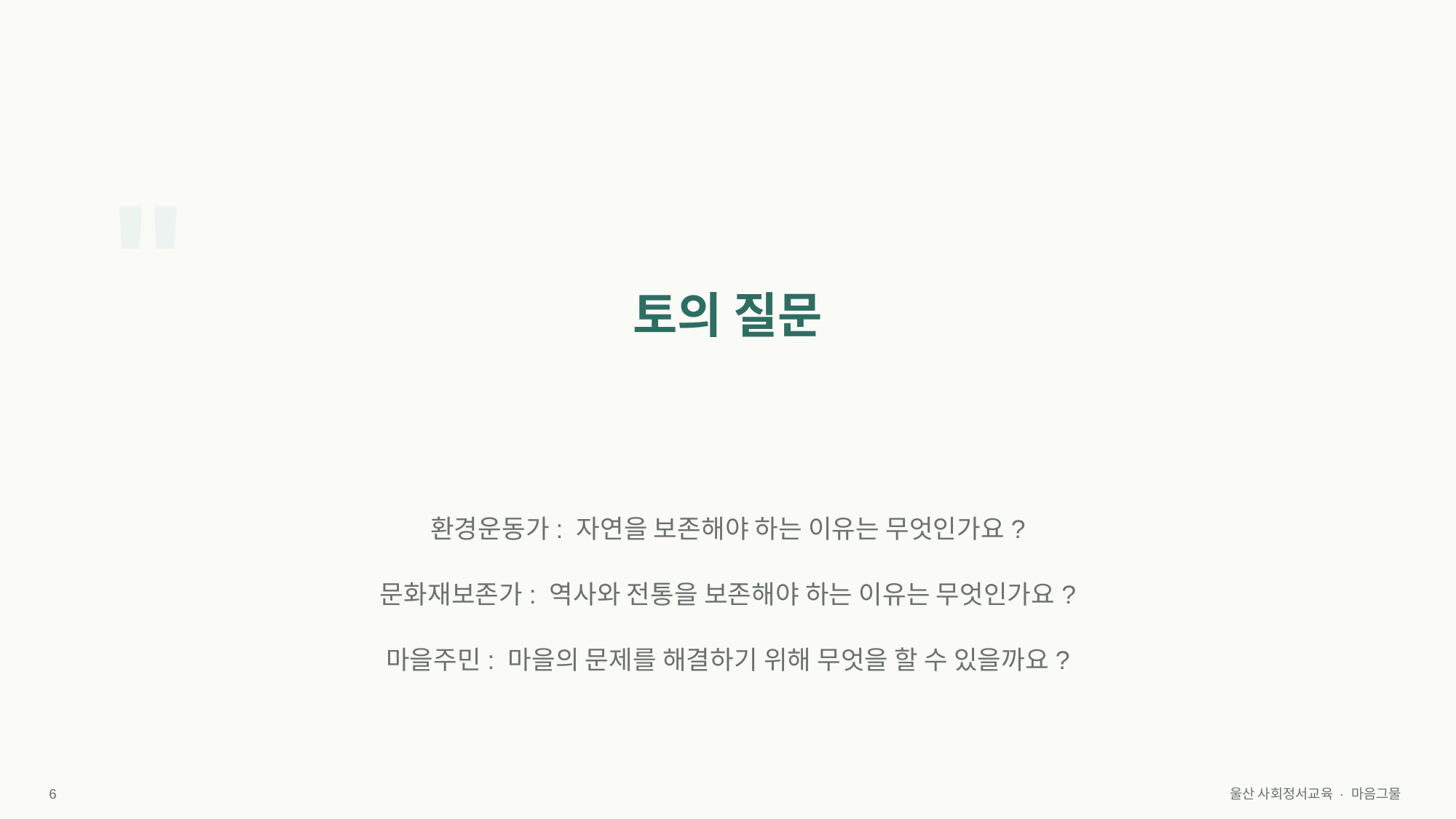

"
토의 질문
환경운동가: 자연을 보존해야 하는 이유는 무엇인가요?
문화재보존가: 역사와 전통을 보존해야 하는 이유는 무엇인가요?
마을주민: 마을의 문제를 해결하기 위해 무엇을 할 수 있을까요?
6
울산 사회정서교육 · 마음그물